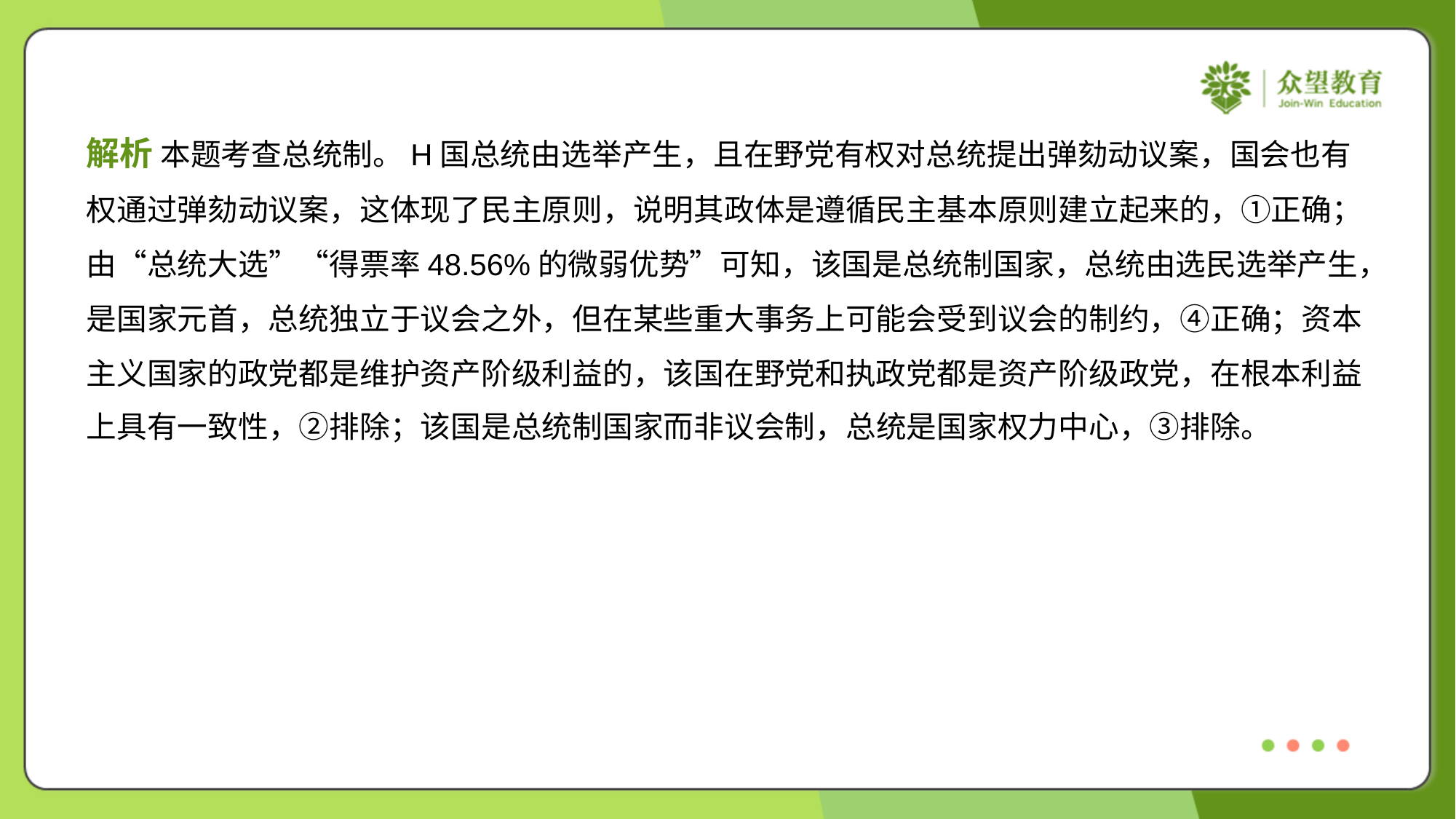

解析 本题考查总统制。H国总统由选举产生，且在野党有权对总统提出弹劾动议案，国会也有
权通过弹劾动议案，这体现了民主原则，说明其政体是遵循民主基本原则建立起来的，①正确；
由“总统大选”“得票率48.56%的微弱优势”可知，该国是总统制国家，总统由选民选举产生，
是国家元首，总统独立于议会之外，但在某些重大事务上可能会受到议会的制约，④正确；资本
主义国家的政党都是维护资产阶级利益的，该国在野党和执政党都是资产阶级政党，在根本利益
上具有一致性，②排除；该国是总统制国家而非议会制，总统是国家权力中心，③排除。